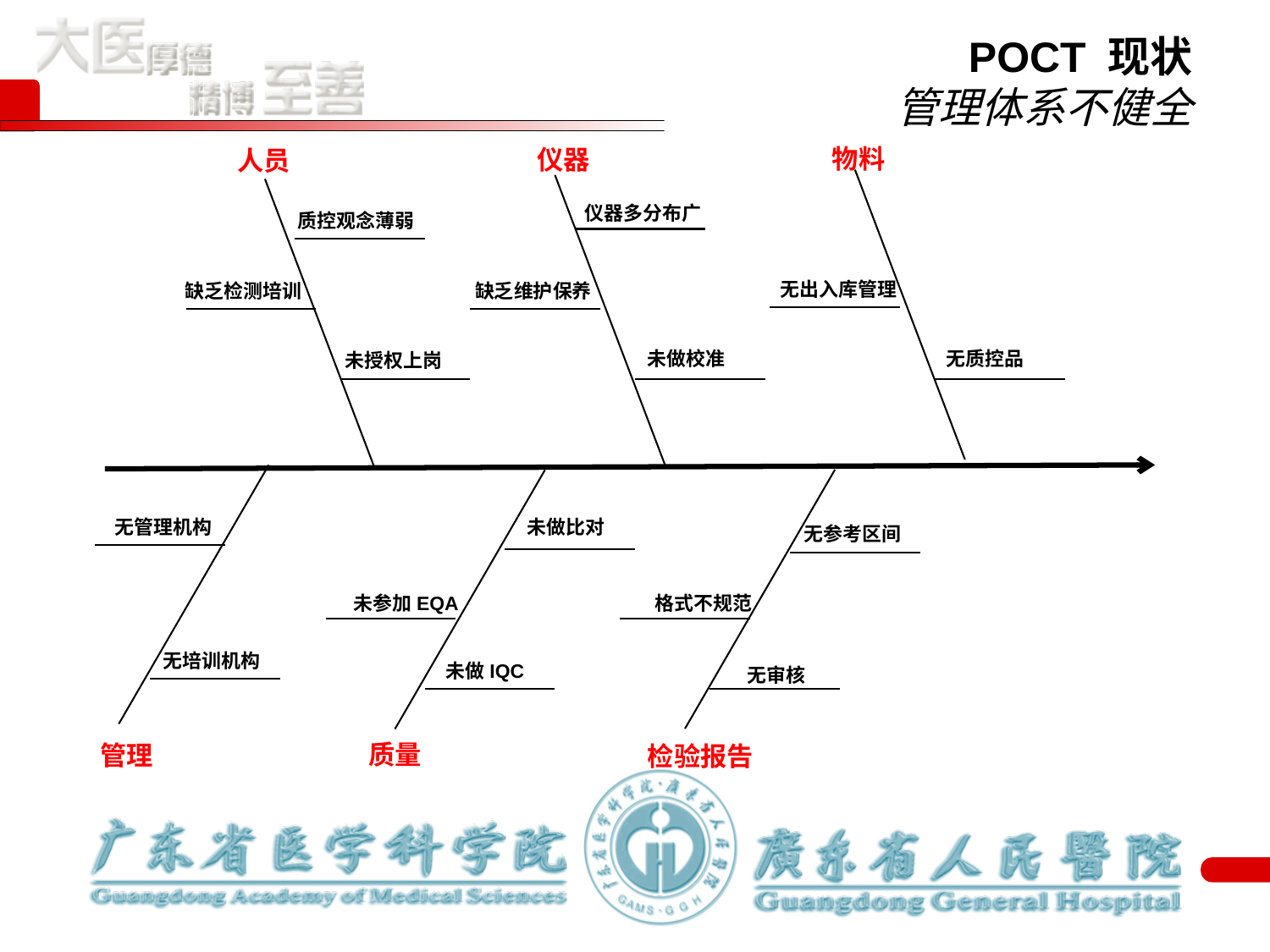

# POCT 现状 管理体系不健全

物料
仪器
人员
仪器多分布广
质控观念薄弱
无出入库管理
缺乏检测培训
缺乏维护保养
无质控品
未做校准
未授权上岗
无管理机构
未做比对
无参考区间
未参加EQA
格式不规范
无培训机构
未做IQC
无审核
质量
管理
检验报告